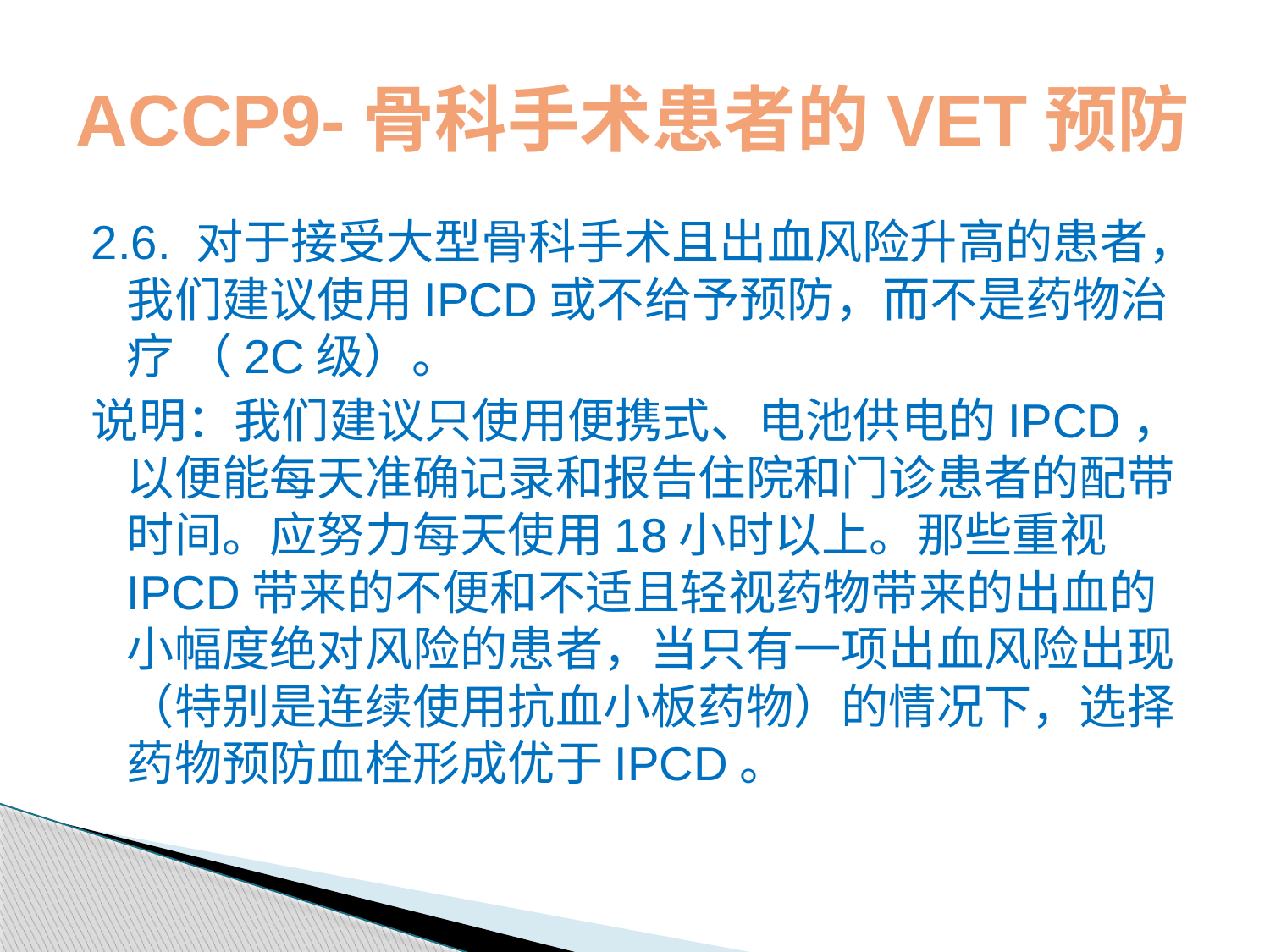

# ACCP9-骨科手术患者的VET预防
2.6. 对于接受大型骨科手术且出血风险升高的患者，我们建议使用IPCD或不给予预防，而不是药物治疗 （2C级）。
说明：我们建议只使用便携式、电池供电的IPCD，以便能每天准确记录和报告住院和门诊患者的配带时间。应努力每天使用18小时以上。那些重视IPCD带来的不便和不适且轻视药物带来的出血的小幅度绝对风险的患者，当只有一项出血风险出现（特别是连续使用抗血小板药物）的情况下，选择药物预防血栓形成优于IPCD。